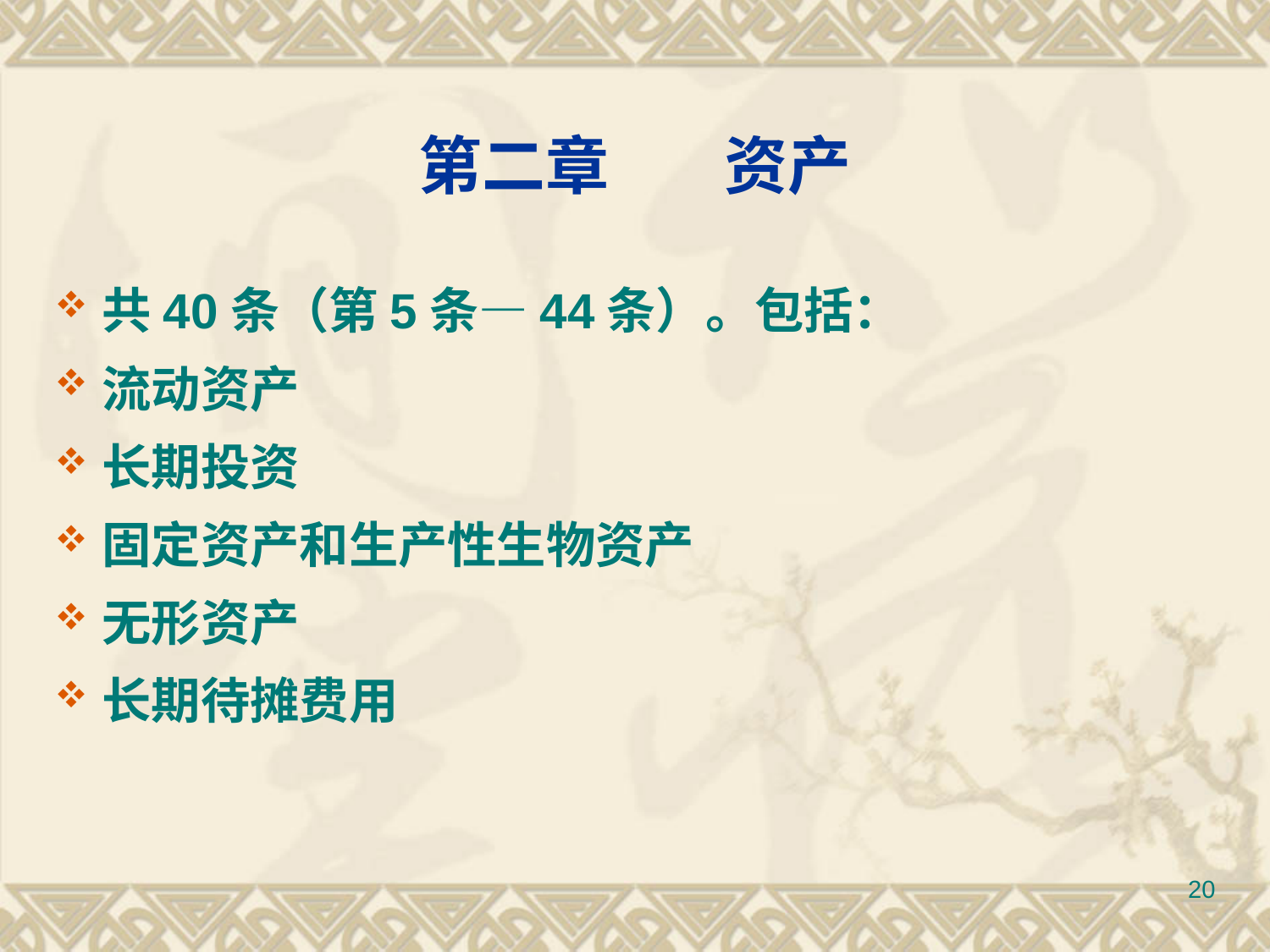

# 第二章        资产
共40条（第5条—44条）。包括：
流动资产
长期投资
固定资产和生产性生物资产
无形资产
长期待摊费用
20